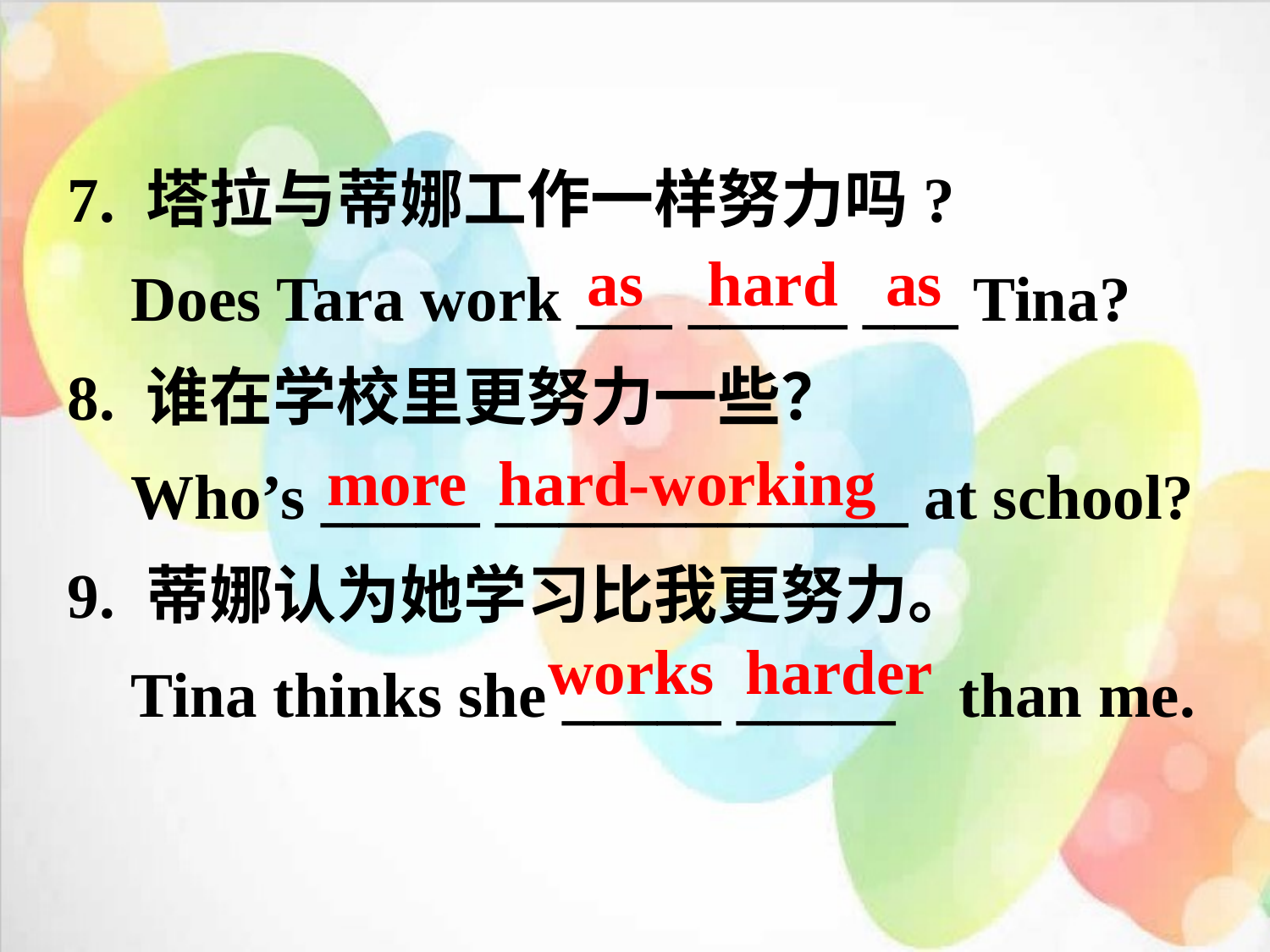

7. 塔拉与蒂娜工作一样努力吗?
    Does Tara work ___ _____ ___ Tina?
8. 谁在学校里更努力一些？
    Who’s _____ _____________ at school?
9. 蒂娜认为她学习比我更努力。
    Tina thinks she _____ _____    than me.
as    hard   as
more  hard-working
works  harder